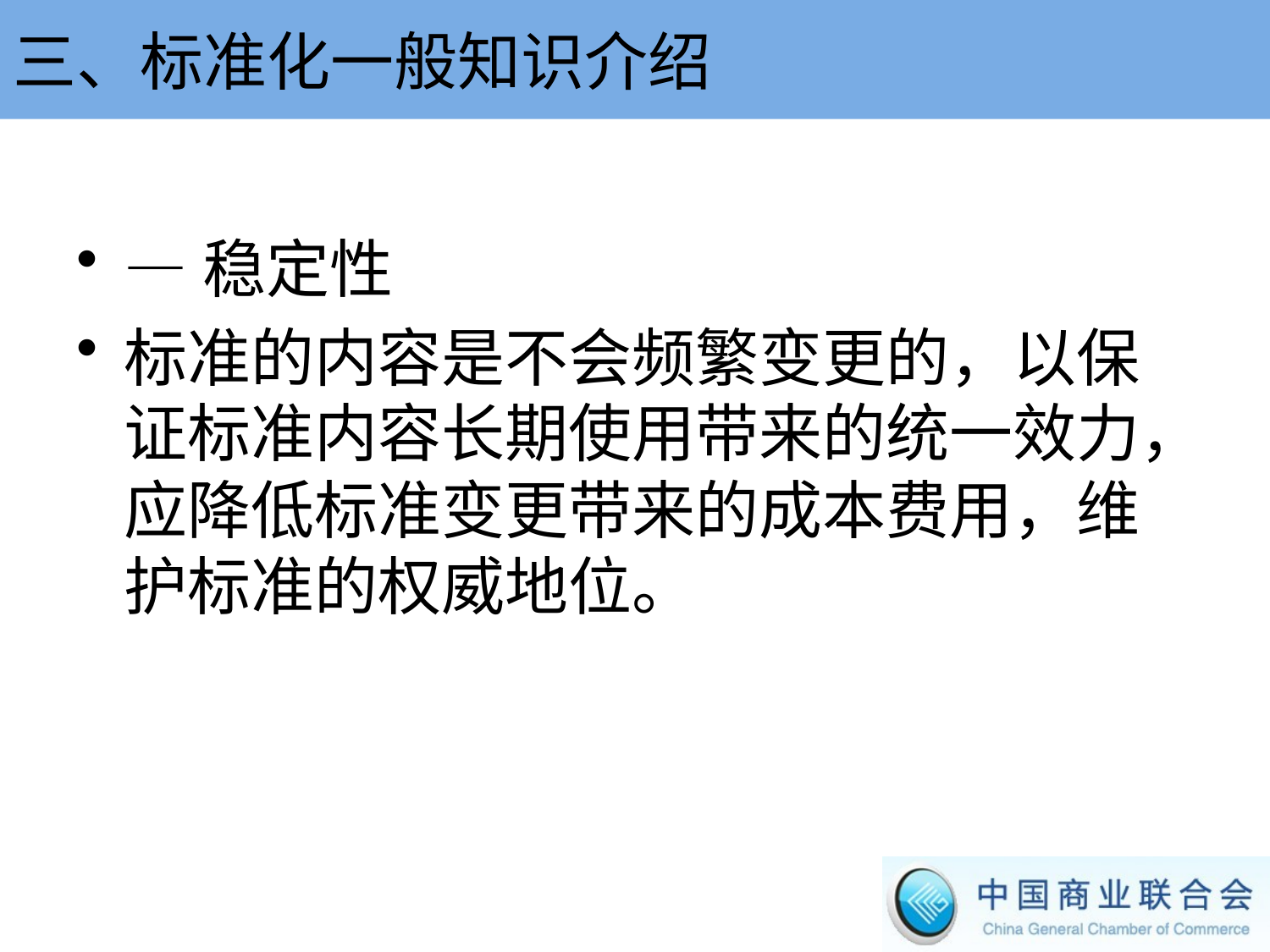

三、标准化一般知识介绍
—稳定性
标准的内容是不会频繁变更的，以保证标准内容长期使用带来的统一效力，应降低标准变更带来的成本费用，维护标准的权威地位。